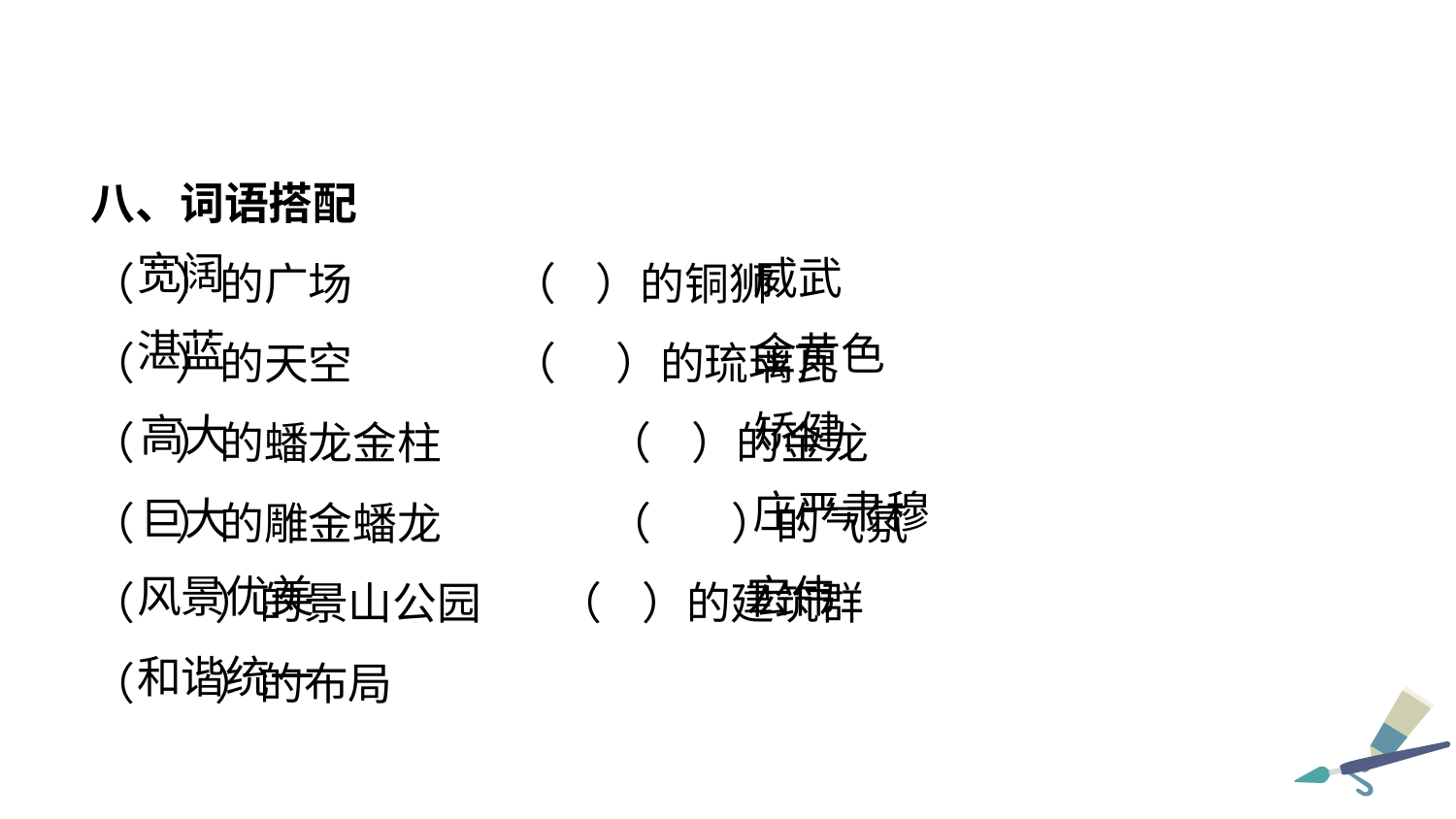

八、词语搭配
（    ）的广场	             （    ）的铜狮
（    ）的天空	             （      ）的琉璃瓦
（    ）的蟠龙金柱	        （    ）的金龙
（    ）的雕金蟠龙	        （        ）的气氛
（        ）的景山公园	   （    ）的建筑群
（        ）的布局
宽阔
威武
湛蓝
金黄色
矫健
高大
庄严肃穆
巨大
宏伟
风景优美
和谐统一